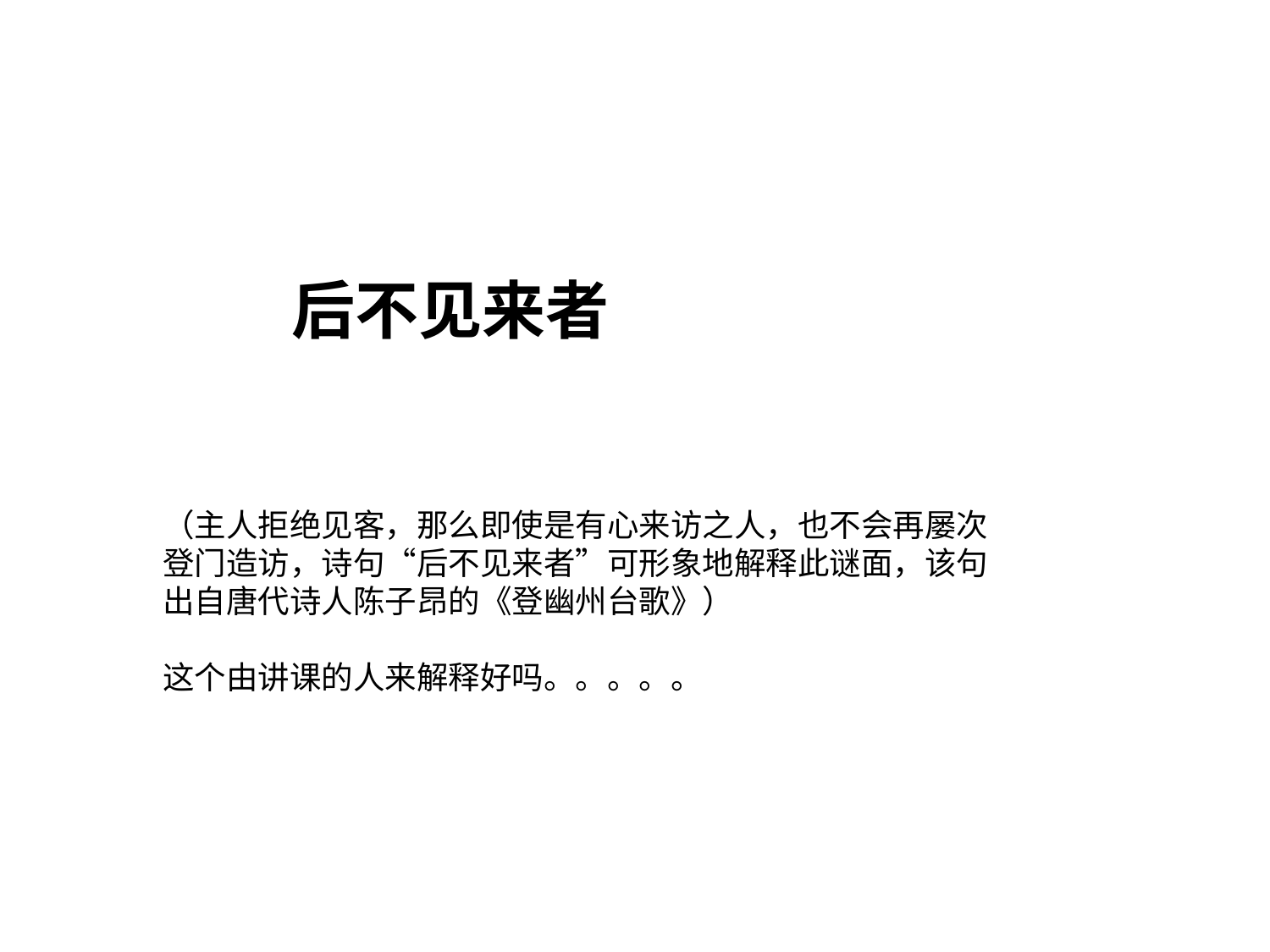

后不见来者

（主人拒绝见客，那么即使是有心来访之人，也不会再屡次登门造访，诗句“后不见来者”可形象地解释此谜面，该句出自唐代诗人陈子昂的《登幽州台歌》）

这个由讲课的人来解释好吗。。。。。